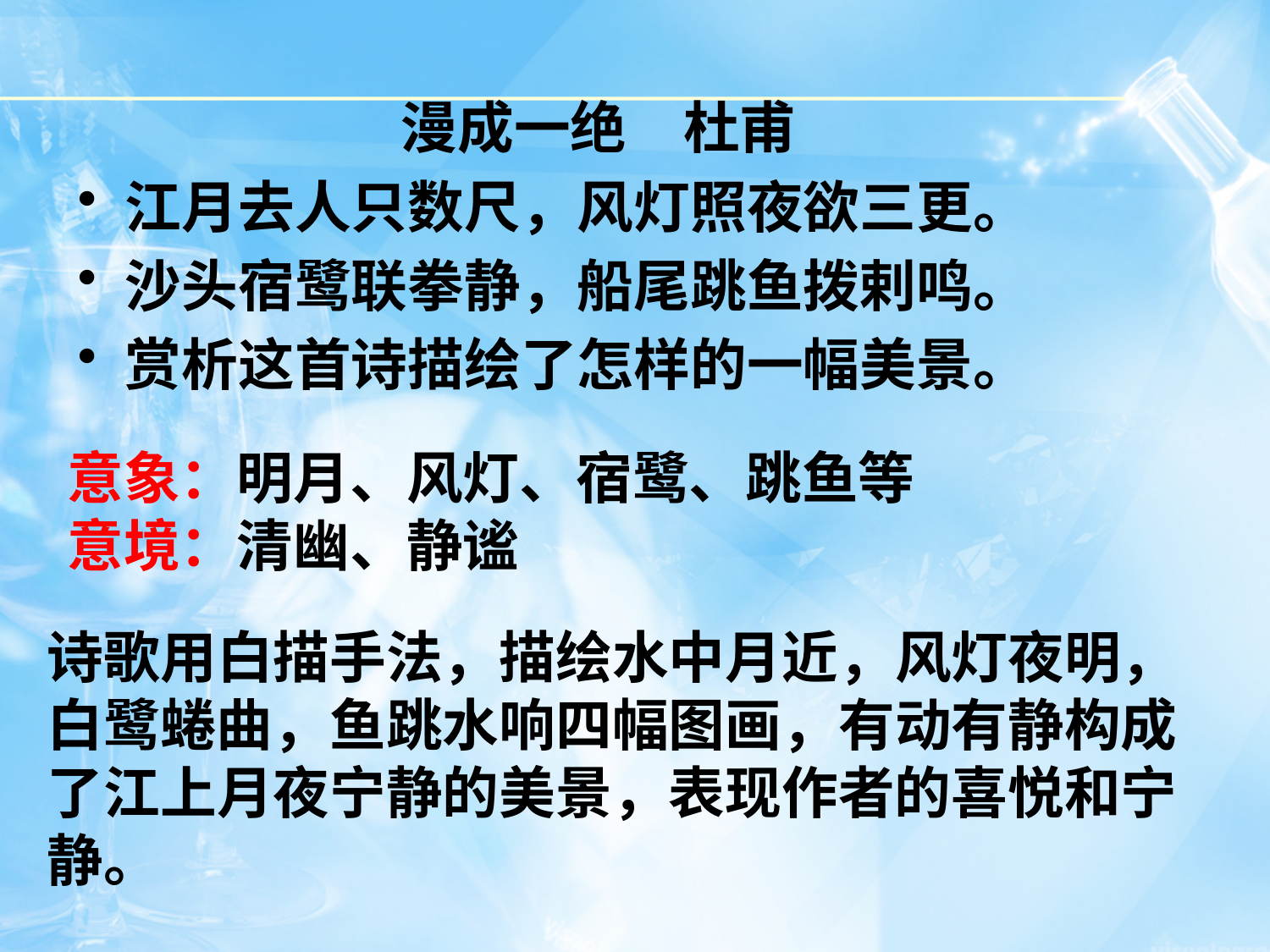

漫成一绝　杜甫
江月去人只数尺，风灯照夜欲三更。
沙头宿鹭联拳静，船尾跳鱼拨剌鸣。
赏析这首诗描绘了怎样的一幅美景。
意象：明月、风灯、宿鹭、跳鱼等
意境：清幽、静谧

诗歌用白描手法，描绘水中月近，风灯夜明，白鹭蜷曲，鱼跳水响四幅图画，有动有静构成了江上月夜宁静的美景，表现作者的喜悦和宁静。